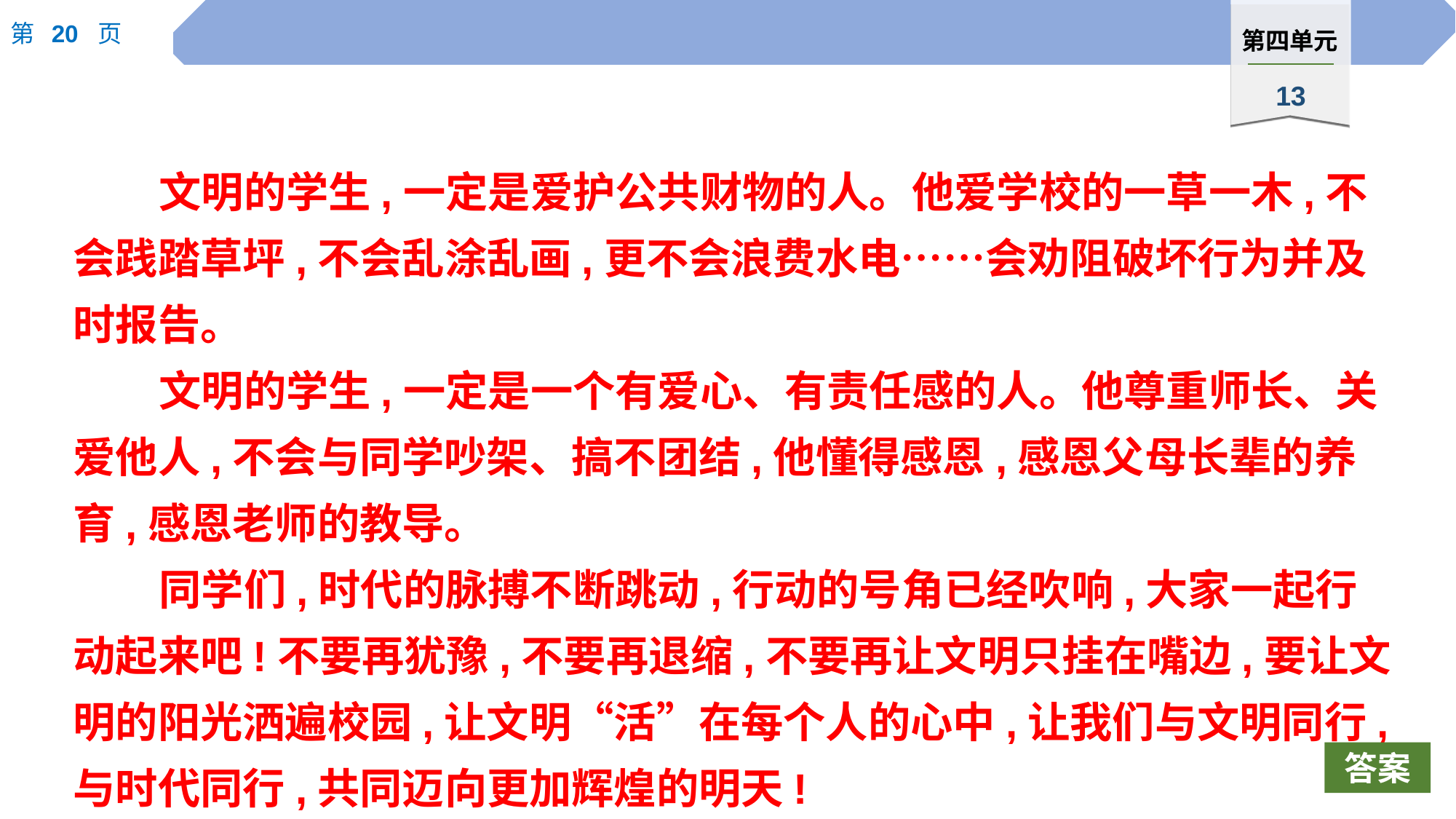

文明的学生,一定是爱护公共财物的人。他爱学校的一草一木,不会践踏草坪,不会乱涂乱画,更不会浪费水电……会劝阻破坏行为并及时报告。
文明的学生,一定是一个有爱心、有责任感的人。他尊重师长、关爱他人,不会与同学吵架、搞不团结,他懂得感恩,感恩父母长辈的养育,感恩老师的教导。
同学们,时代的脉搏不断跳动,行动的号角已经吹响,大家一起行动起来吧!不要再犹豫,不要再退缩,不要再让文明只挂在嘴边,要让文明的阳光洒遍校园,让文明“活”在每个人的心中,让我们与文明同行,与时代同行,共同迈向更加辉煌的明天!
答案